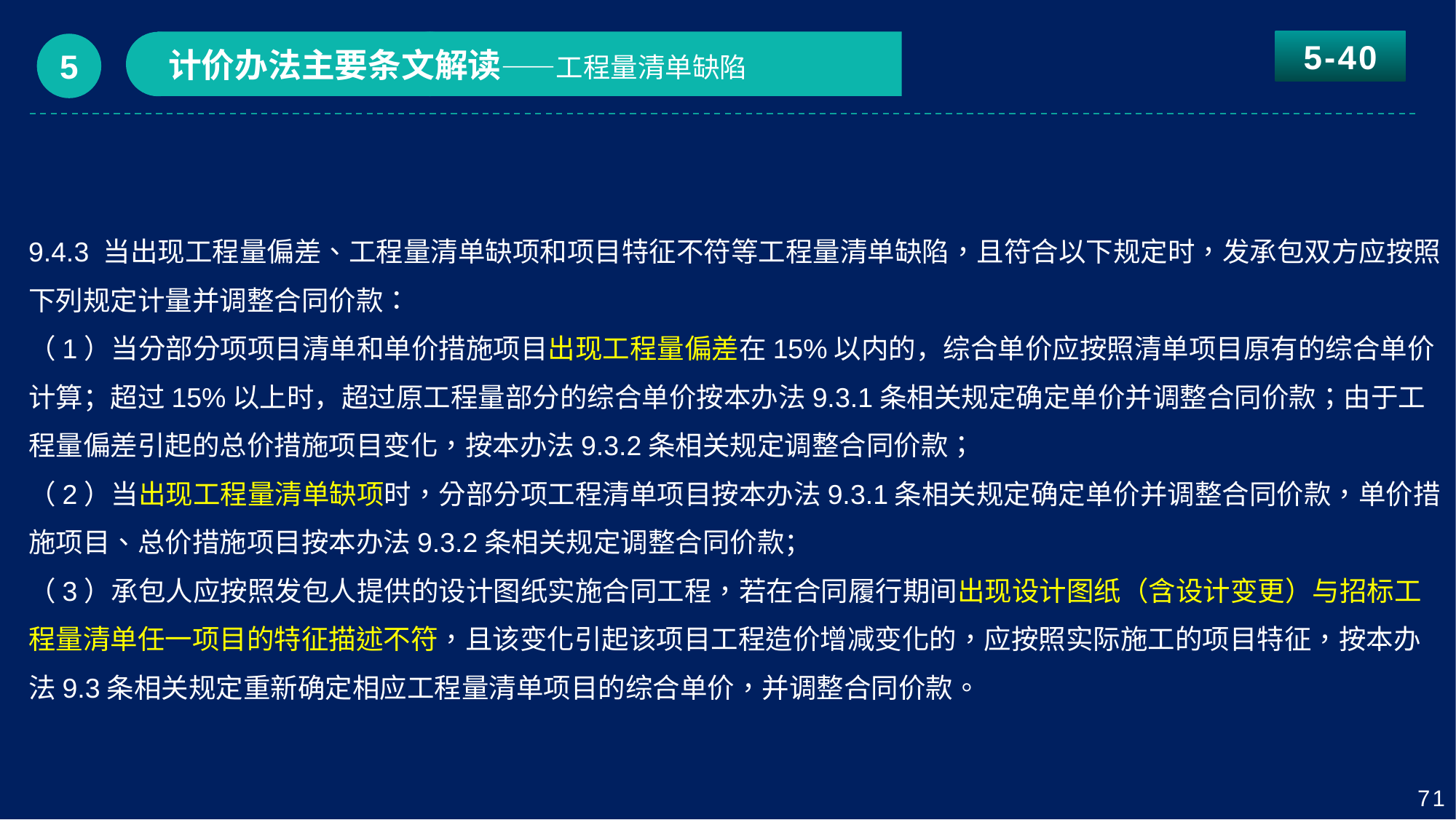

5-40
计价办法主要条文解读——工程量清单缺陷

5
9.4.3 当出现工程量偏差、工程量清单缺项和项目特征不符等工程量清单缺陷，且符合以下规定时，发承包双方应按照下列规定计量并调整合同价款：
（1）当分部分项项目清单和单价措施项目出现工程量偏差在15%以内的，综合单价应按照清单项目原有的综合单价计算；超过15%以上时，超过原工程量部分的综合单价按本办法9.3.1条相关规定确定单价并调整合同价款；由于工程量偏差引起的总价措施项目变化，按本办法9.3.2条相关规定调整合同价款；
（2）当出现工程量清单缺项时，分部分项工程清单项目按本办法9.3.1条相关规定确定单价并调整合同价款，单价措施项目、总价措施项目按本办法9.3.2条相关规定调整合同价款；
（3）承包人应按照发包人提供的设计图纸实施合同工程，若在合同履行期间出现设计图纸（含设计变更）与招标工程量清单任一项目的特征描述不符，且该变化引起该项目工程造价增减变化的，应按照实际施工的项目特征，按本办法9.3条相关规定重新确定相应工程量清单项目的综合单价，并调整合同价款。
71